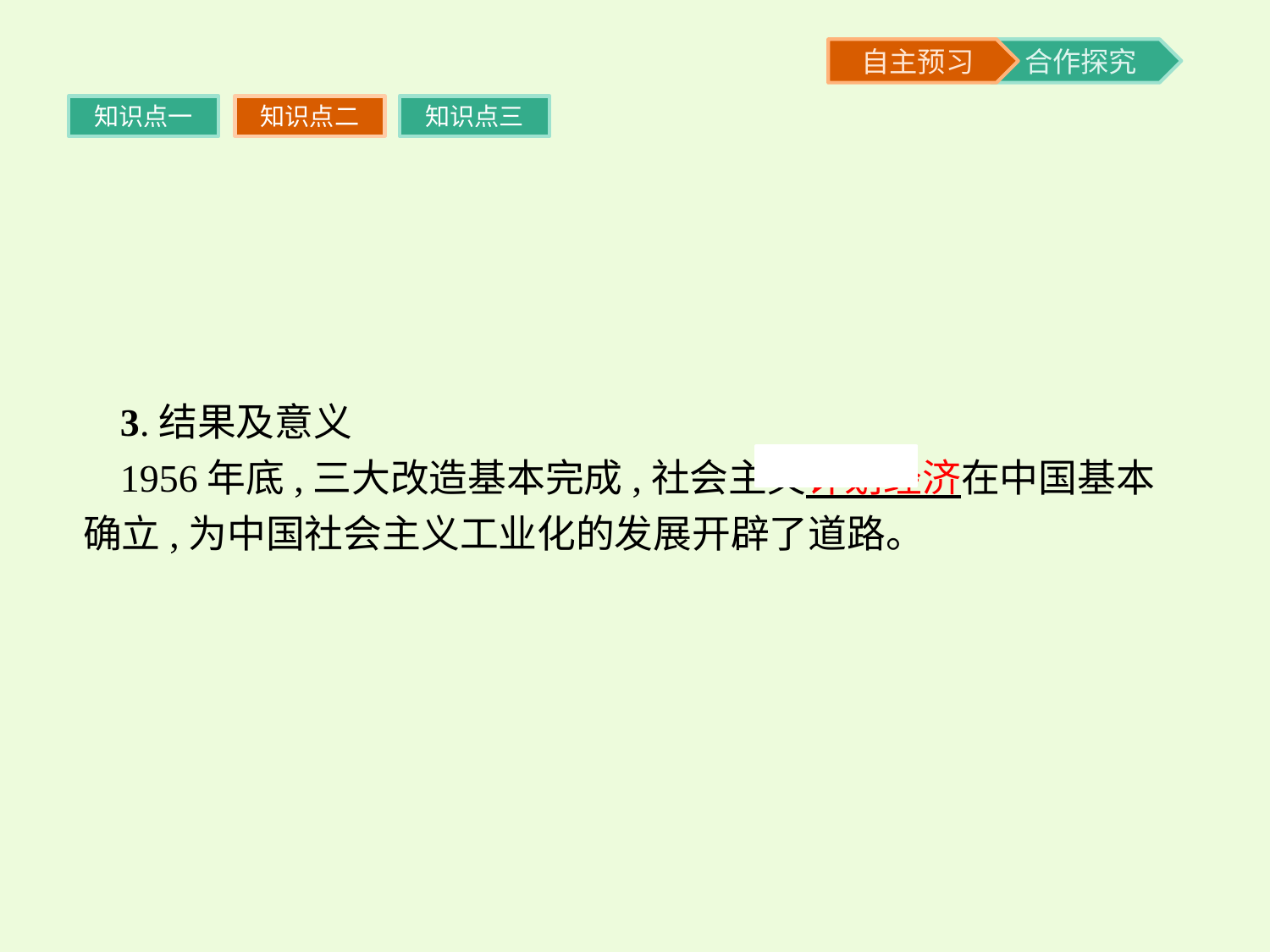

知识点一
知识点二
知识点三
3.结果及意义
1956年底,三大改造基本完成,社会主义计划经济在中国基本确立,为中国社会主义工业化的发展开辟了道路。